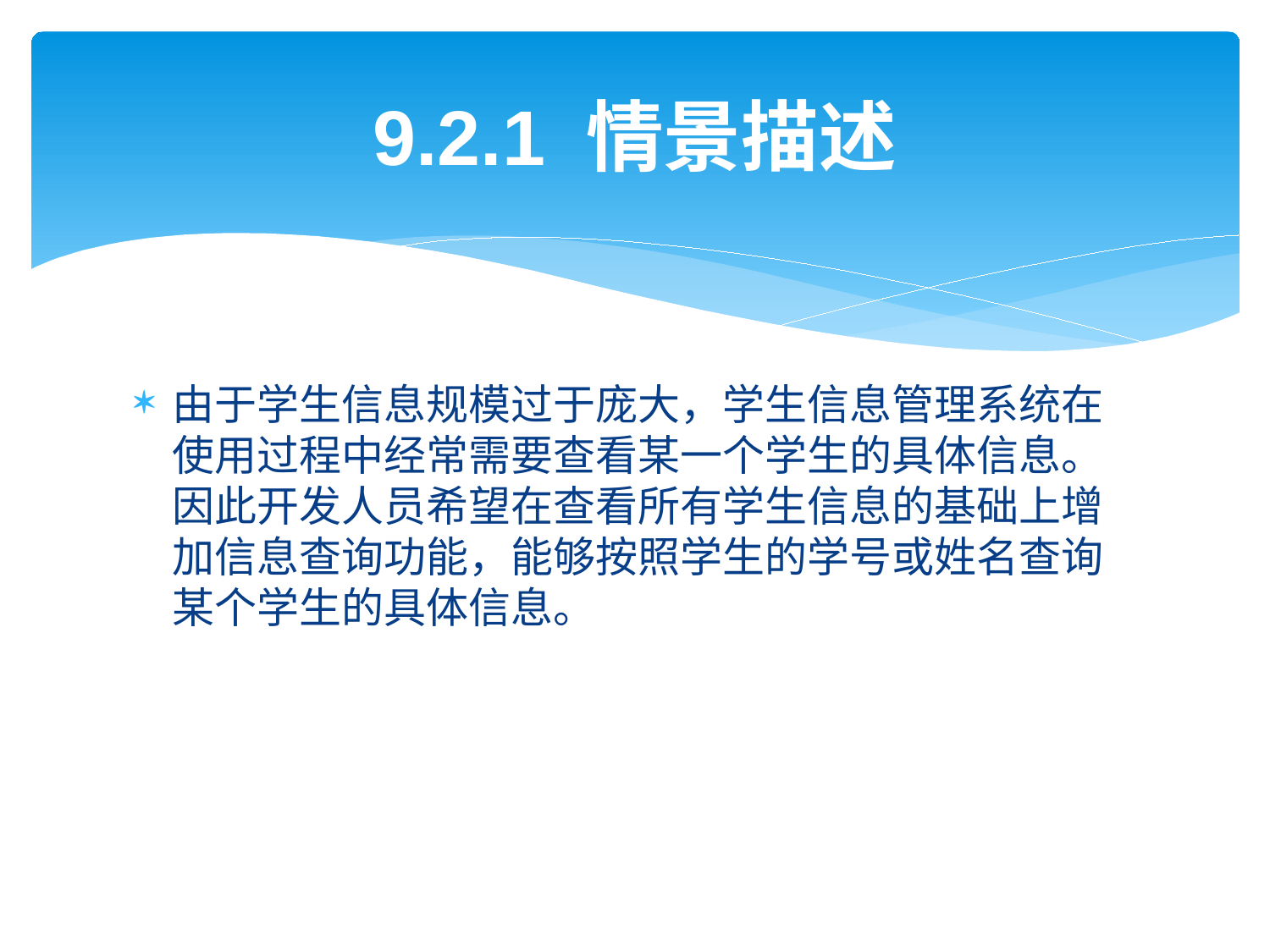

# 9.2.1 情景描述
由于学生信息规模过于庞大，学生信息管理系统在使用过程中经常需要查看某一个学生的具体信息。因此开发人员希望在查看所有学生信息的基础上增加信息查询功能，能够按照学生的学号或姓名查询某个学生的具体信息。